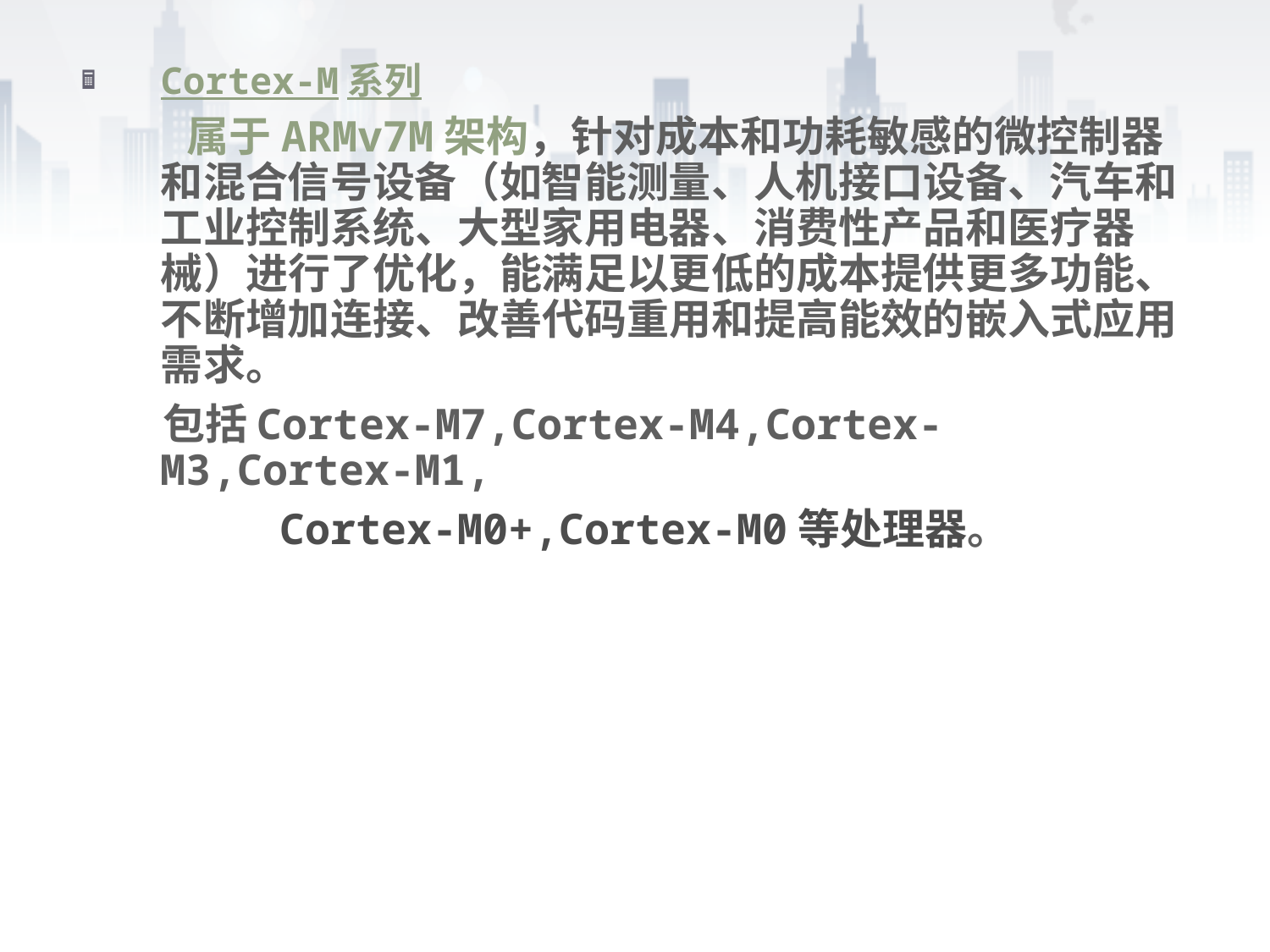

Cortex-M系列
            属于ARMv7M架构，针对成本和功耗敏感的微控制器和混合信号设备（如智能测量、人机接口设备、汽车和工业控制系统、大型家用电器、消费性产品和医疗器械）进行了优化，能满足以更低的成本提供更多功能、不断增加连接、改善代码重用和提高能效的嵌入式应用需求。
        包括Cortex-M7,Cortex-M4,Cortex-M3,Cortex-M1,
        Cortex-M0+,Cortex-M0等处理器。